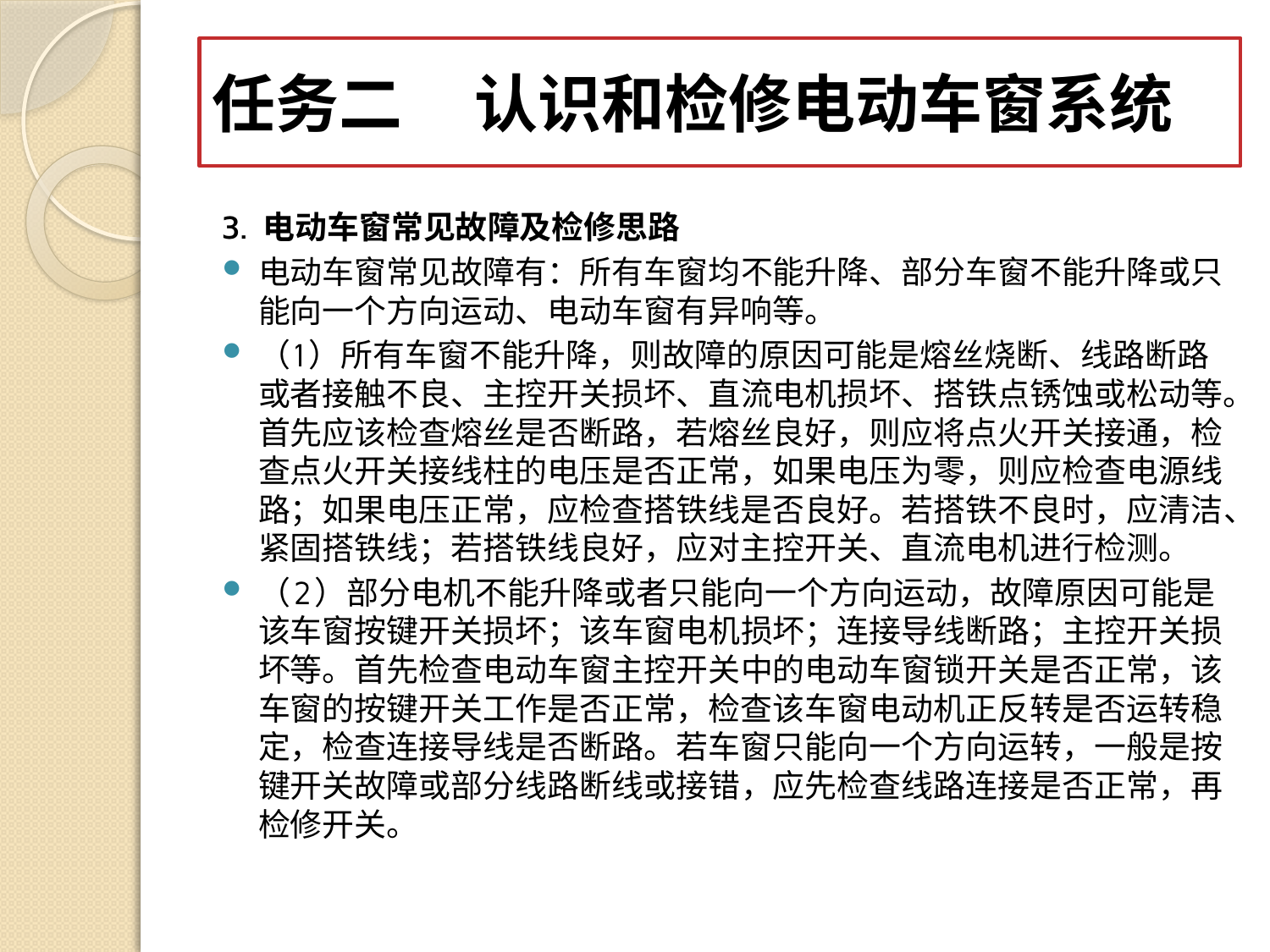

#
任务二     认识和检修电动车窗系统
3. 电动车窗常见故障及检修思路
电动车窗常见故障有：所有车窗均不能升降、部分车窗不能升降或只能向一个方向运动、电动车窗有异响等。
（1）所有车窗不能升降，则故障的原因可能是熔丝烧断、线路断路或者接触不良、主控开关损坏、直流电机损坏、搭铁点锈蚀或松动等。首先应该检查熔丝是否断路，若熔丝良好，则应将点火开关接通，检查点火开关接线柱的电压是否正常，如果电压为零，则应检查电源线路；如果电压正常，应检查搭铁线是否良好。若搭铁不良时，应清洁、紧固搭铁线；若搭铁线良好，应对主控开关、直流电机进行检测。
（2）部分电机不能升降或者只能向一个方向运动，故障原因可能是该车窗按键开关损坏；该车窗电机损坏；连接导线断路；主控开关损坏等。首先检查电动车窗主控开关中的电动车窗锁开关是否正常，该车窗的按键开关工作是否正常，检查该车窗电动机正反转是否运转稳定，检查连接导线是否断路。若车窗只能向一个方向运转，一般是按键开关故障或部分线路断线或接错，应先检查线路连接是否正常，再检修开关。